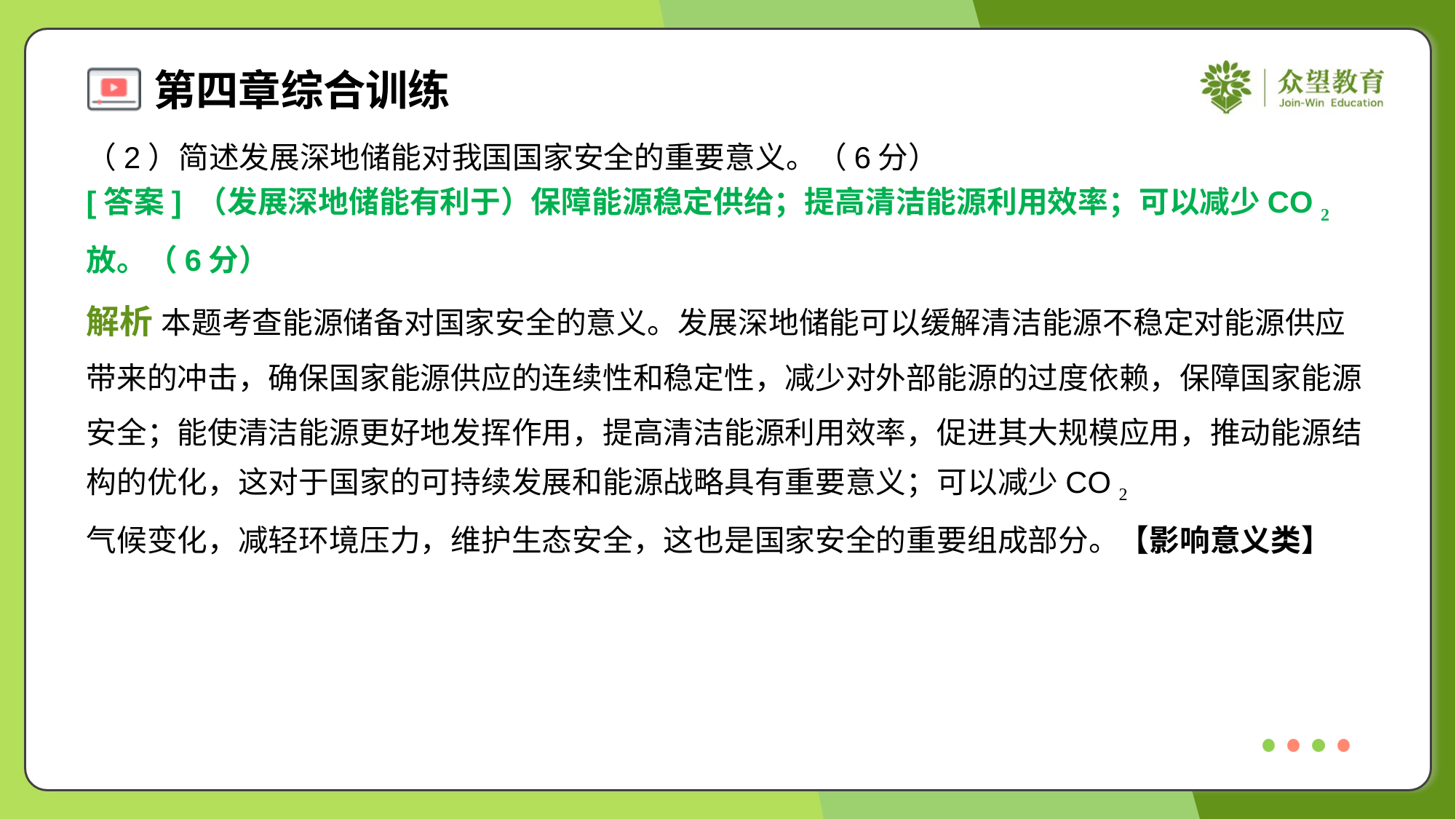

（2）简述发展深地储能对我国国家安全的重要意义。（6分）
[答案] （发展深地储能有利于）保障能源稳定供给；提高清洁能源利用效率；可以减少CO 2 排
放。（6分）
解析 本题考查能源储备对国家安全的意义。发展深地储能可以缓解清洁能源不稳定对能源供应
带来的冲击，确保国家能源供应的连续性和稳定性，减少对外部能源的过度依赖，保障国家能源
安全；能使清洁能源更好地发挥作用，提高清洁能源利用效率，促进其大规模应用，推动能源结
构的优化，这对于国家的可持续发展和能源战略具有重要意义；可以减少CO 2 排放，有助于应对
气候变化，减轻环境压力，维护生态安全，这也是国家安全的重要组成部分。【影响意义类】